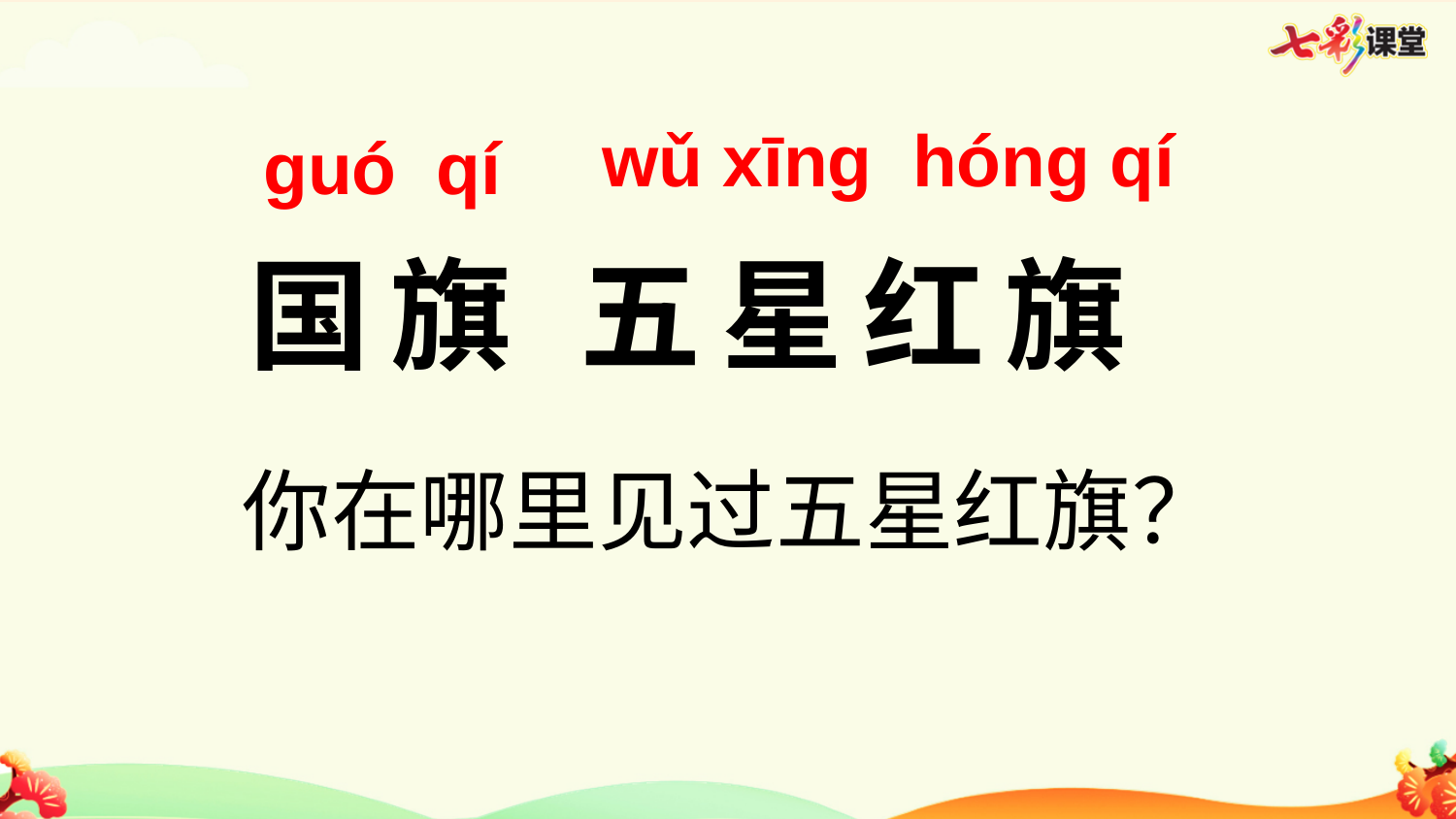

ɡuó  qí
国旗 五星红旗
 wǔ xīnɡ  hónɡ qí
你在哪里见过五星红旗？